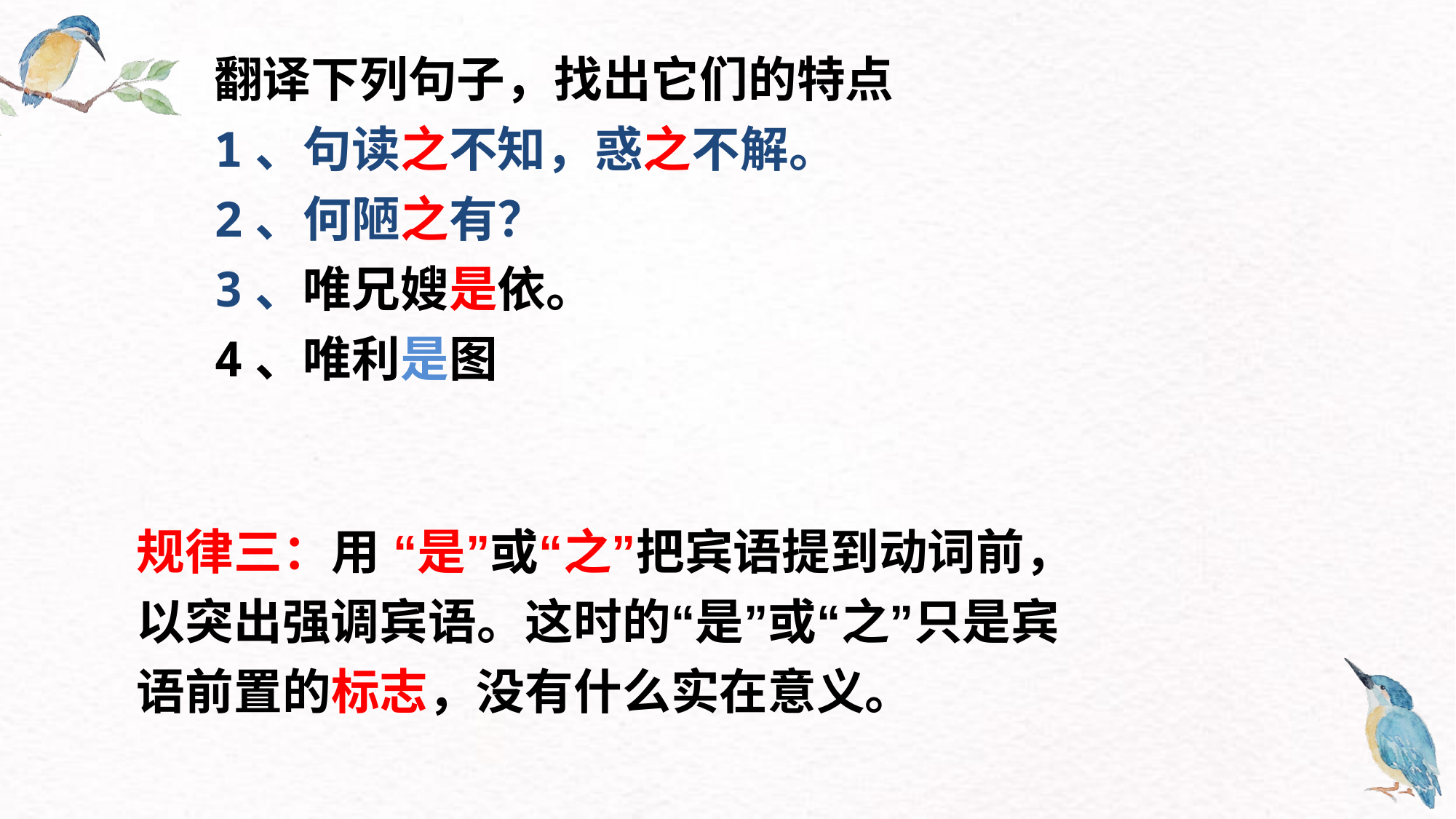

翻译下列句子，找出它们的特点
1、句读之不知，惑之不解。
2、何陋之有？
3、唯兄嫂是依。
4、唯利是图

规律三：用 “是”或“之”把宾语提到动词前，以突出强调宾语。这时的“是”或“之”只是宾语前置的标志，没有什么实在意义。